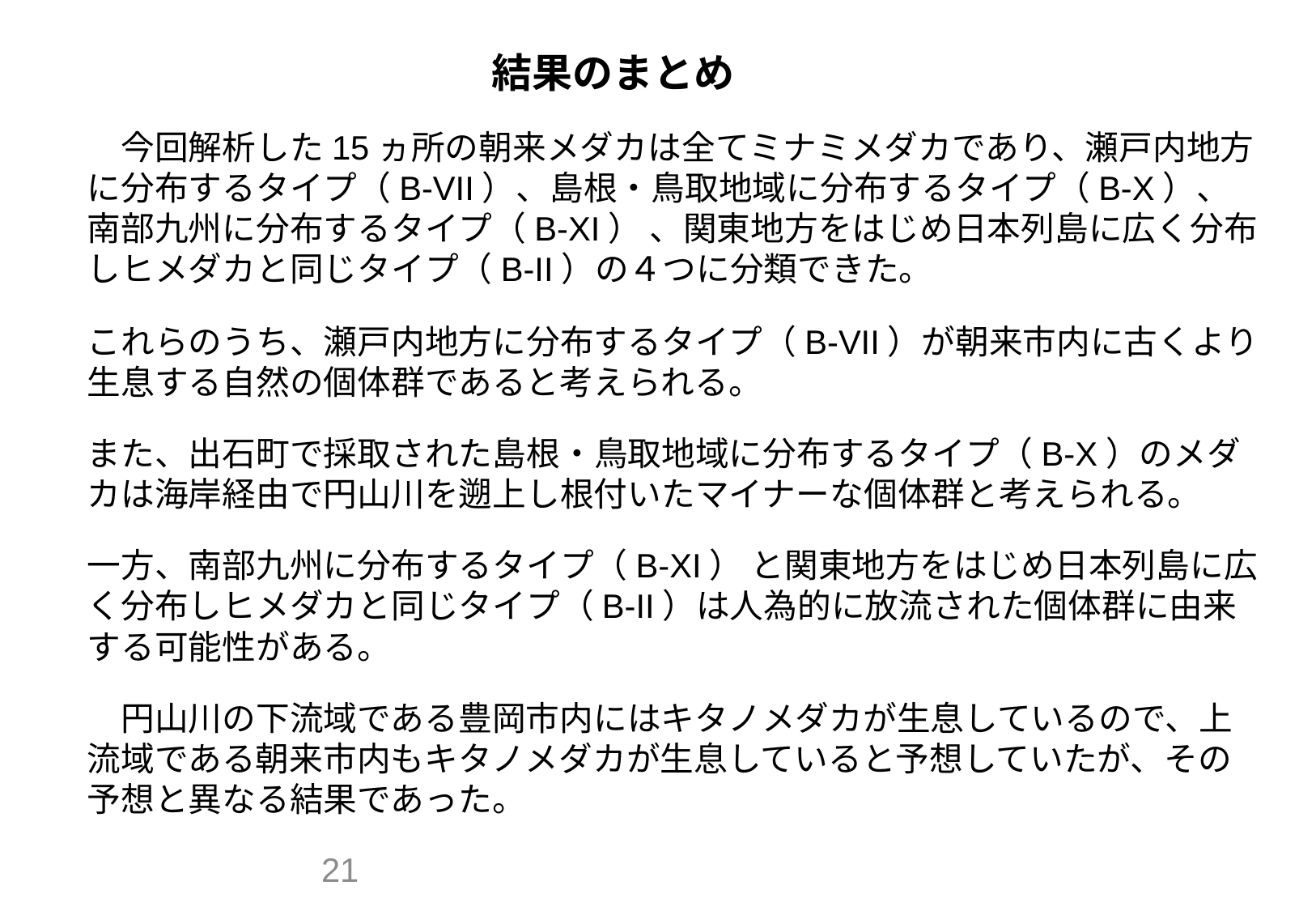

結果のまとめ
　今回解析した15ヵ所の朝来メダカは全てミナミメダカであり、瀬戸内地方に分布するタイプ（B-VII）、島根・鳥取地域に分布するタイプ（B-X）、南部九州に分布するタイプ（B-XI） 、関東地方をはじめ日本列島に広く分布しヒメダカと同じタイプ（B-II）の４つに分類できた。
これらのうち、瀬戸内地方に分布するタイプ（B-VII）が朝来市内に古くより生息する自然の個体群であると考えられる。
また、出石町で採取された島根・鳥取地域に分布するタイプ（B-X）のメダカは海岸経由で円山川を遡上し根付いたマイナーな個体群と考えられる。
一方、南部九州に分布するタイプ（B-XI） と関東地方をはじめ日本列島に広く分布しヒメダカと同じタイプ（B-II）は人為的に放流された個体群に由来する可能性がある。
　円山川の下流域である豊岡市内にはキタノメダカが生息しているので、上流域である朝来市内もキタノメダカが生息していると予想していたが、その予想と異なる結果であった。
21